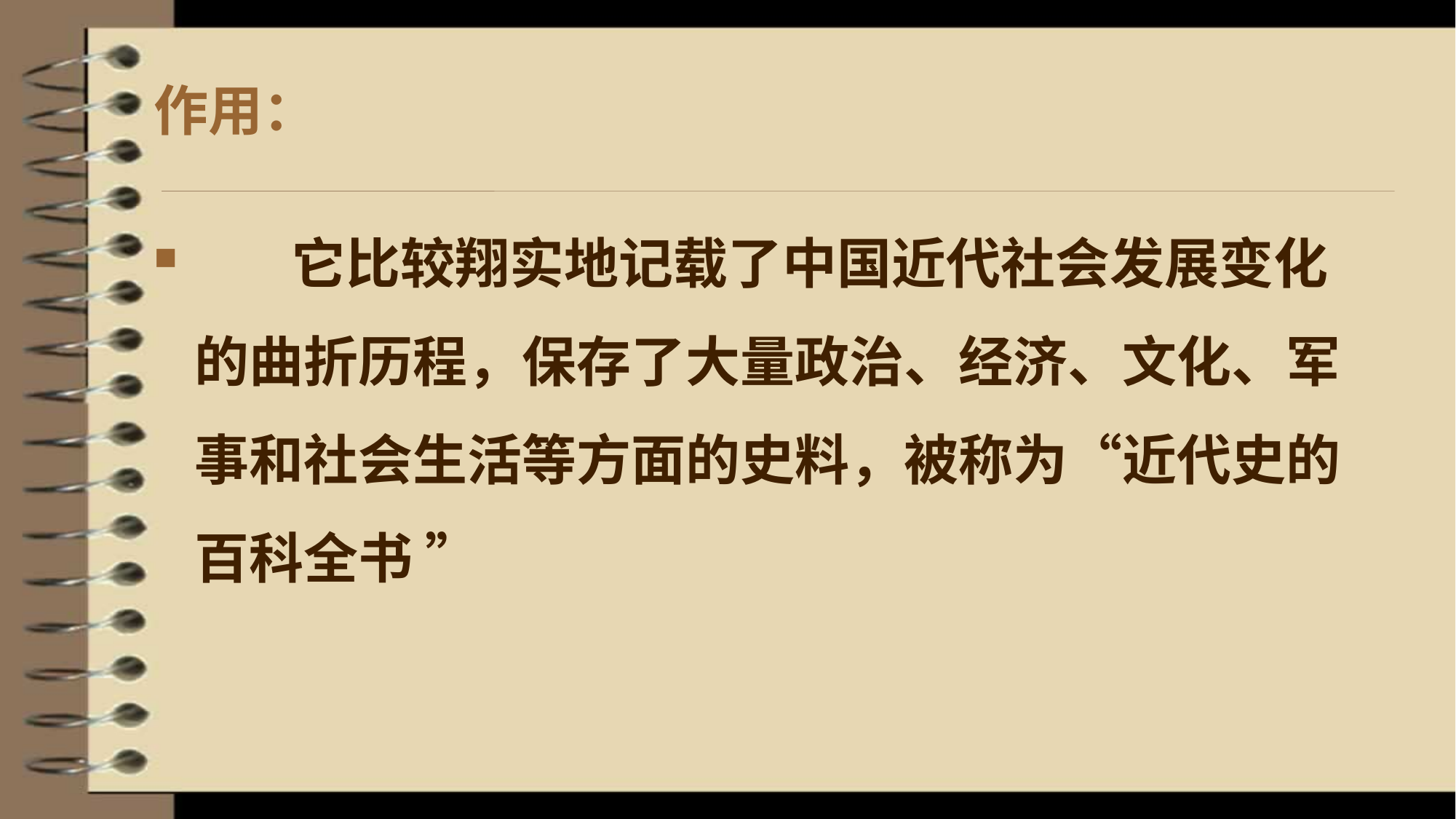

# 作用：
       它比较翔实地记载了中国近代社会发展变化的曲折历程，保存了大量政治、经济、文化、军事和社会生活等方面的史料，被称为“近代史的百科全书 ”